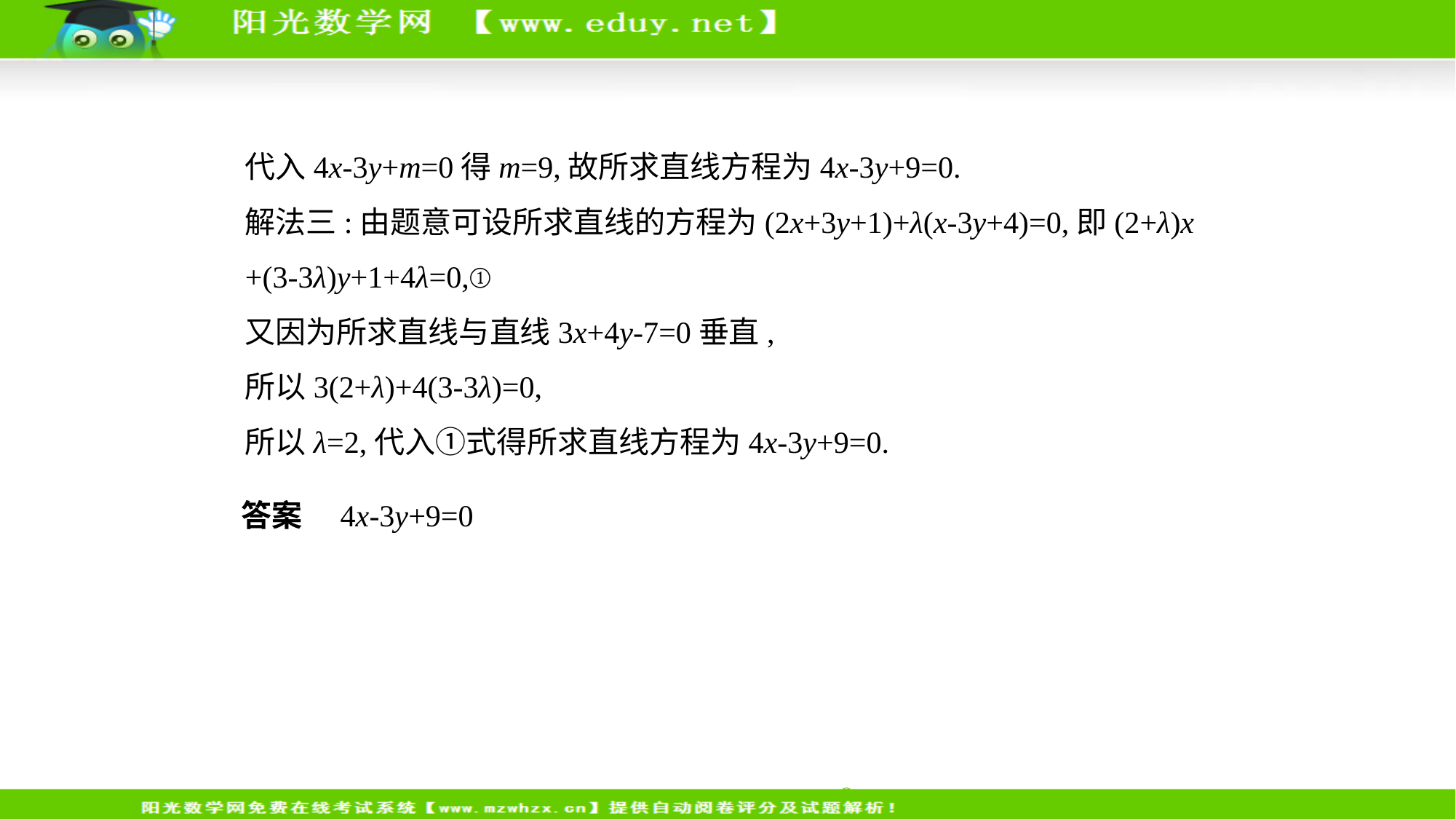

代入4x-3y+m=0得m=9,故所求直线方程为4x-3y+9=0.
解法三:由题意可设所求直线的方程为(2x+3y+1)+λ(x-3y+4)=0,即(2+λ)x
+(3-3λ)y+1+4λ=0,①
又因为所求直线与直线3x+4y-7=0垂直,
所以3(2+λ)+4(3-3λ)=0,
所以λ=2,代入①式得所求直线方程为4x-3y+9=0.
答案　4x-3y+9=0